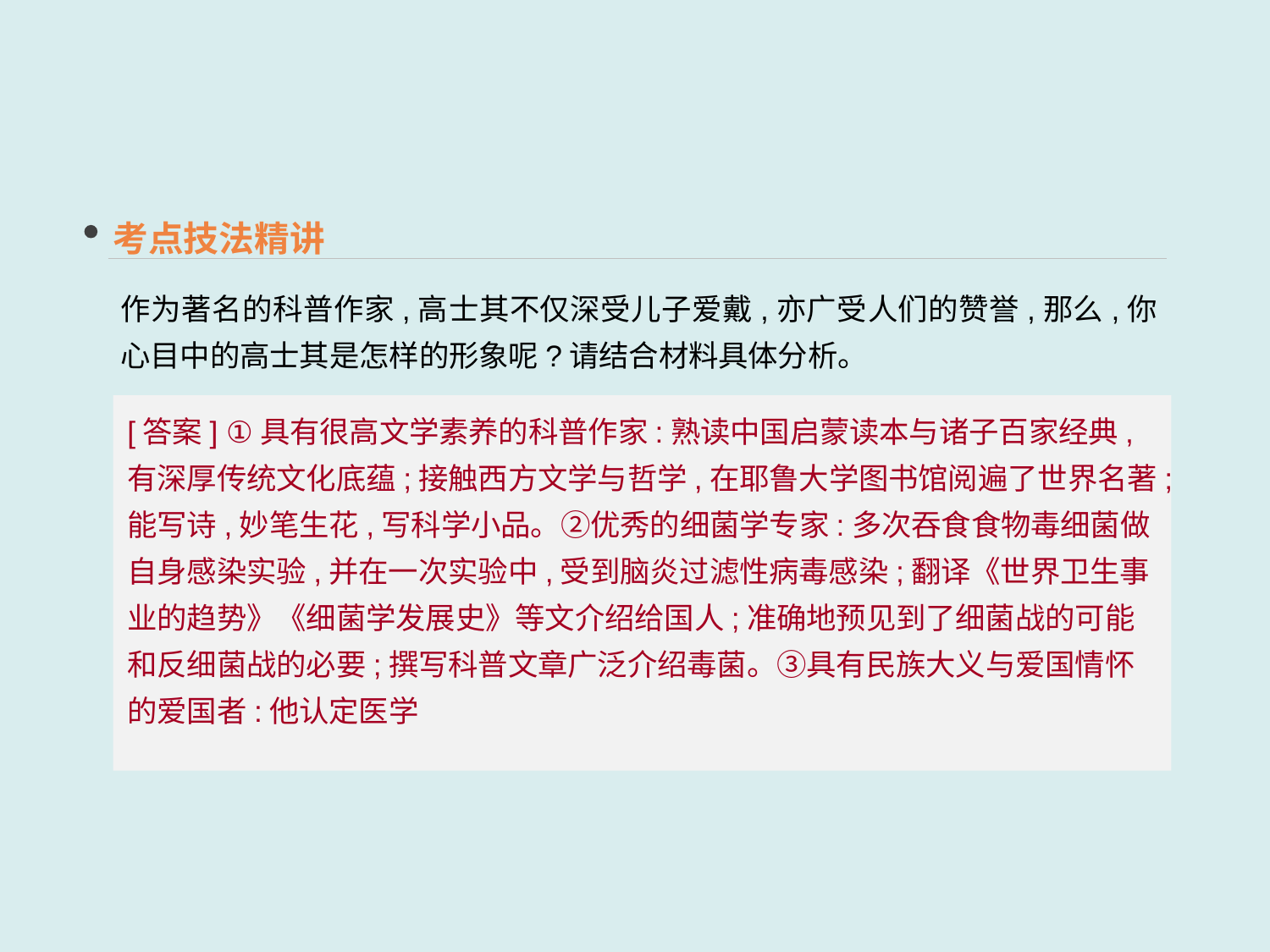

考点技法精讲

作为著名的科普作家,高士其不仅深受儿子爱戴,亦广受人们的赞誉,那么,你心目中的高士其是怎样的形象呢?请结合材料具体分析。

[答案] ①具有很高文学素养的科普作家:熟读中国启蒙读本与诸子百家经典,有深厚传统文化底蕴;接触西方文学与哲学,在耶鲁大学图书馆阅遍了世界名著;能写诗,妙笔生花,写科学小品。②优秀的细菌学专家:多次吞食食物毒细菌做自身感染实验,并在一次实验中,受到脑炎过滤性病毒感染;翻译《世界卫生事业的趋势》《细菌学发展史》等文介绍给国人;准确地预见到了细菌战的可能和反细菌战的必要;撰写科普文章广泛介绍毒菌。③具有民族大义与爱国情怀的爱国者:他认定医学